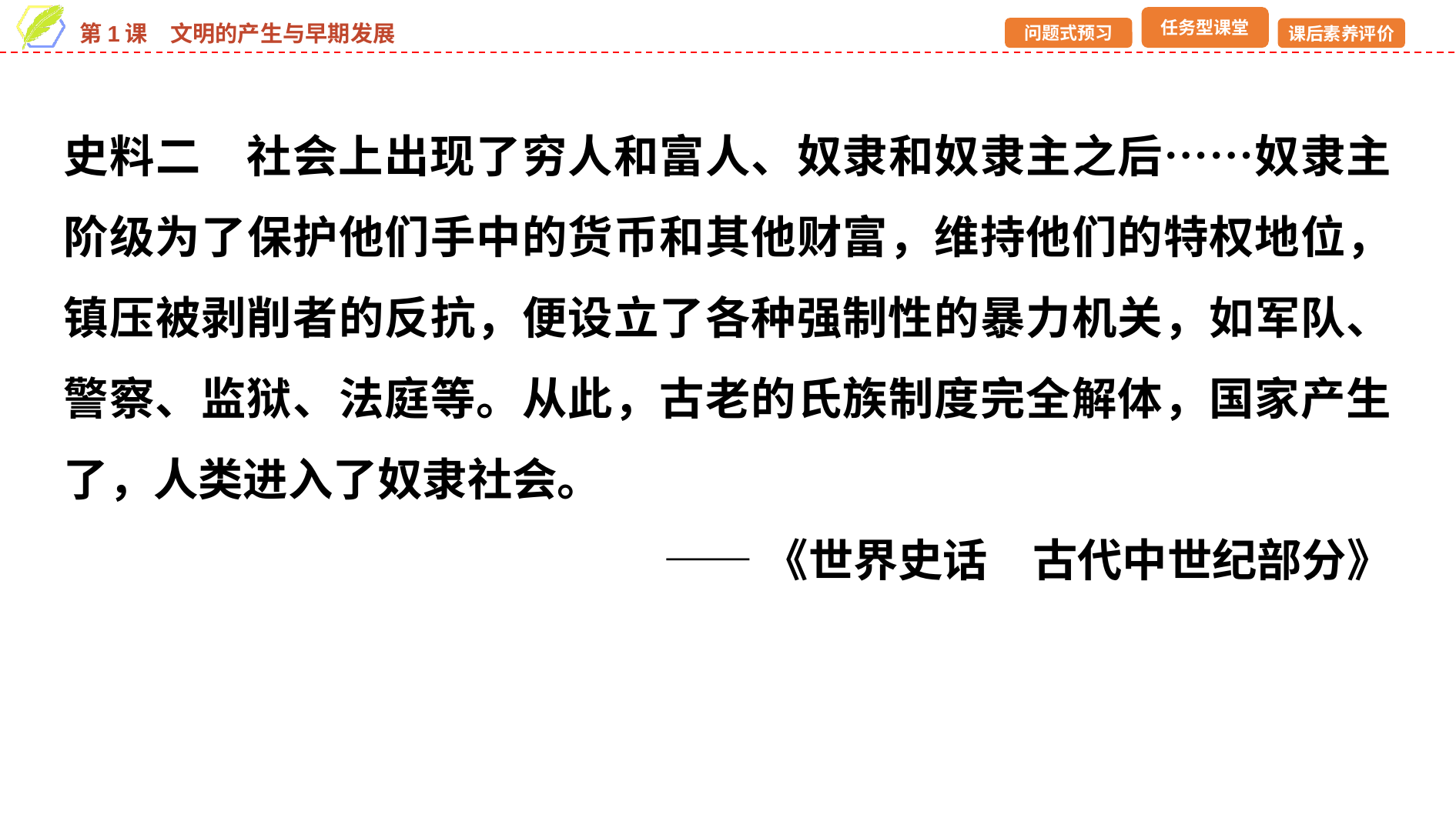

史料二　社会上出现了穷人和富人、奴隶和奴隶主之后……奴隶主阶级为了保护他们手中的货币和其他财富，维持他们的特权地位，镇压被剥削者的反抗，便设立了各种强制性的暴力机关，如军队、警察、监狱、法庭等。从此，古老的氏族制度完全解体，国家产生了，人类进入了奴隶社会。
——《世界史话　古代中世纪部分》